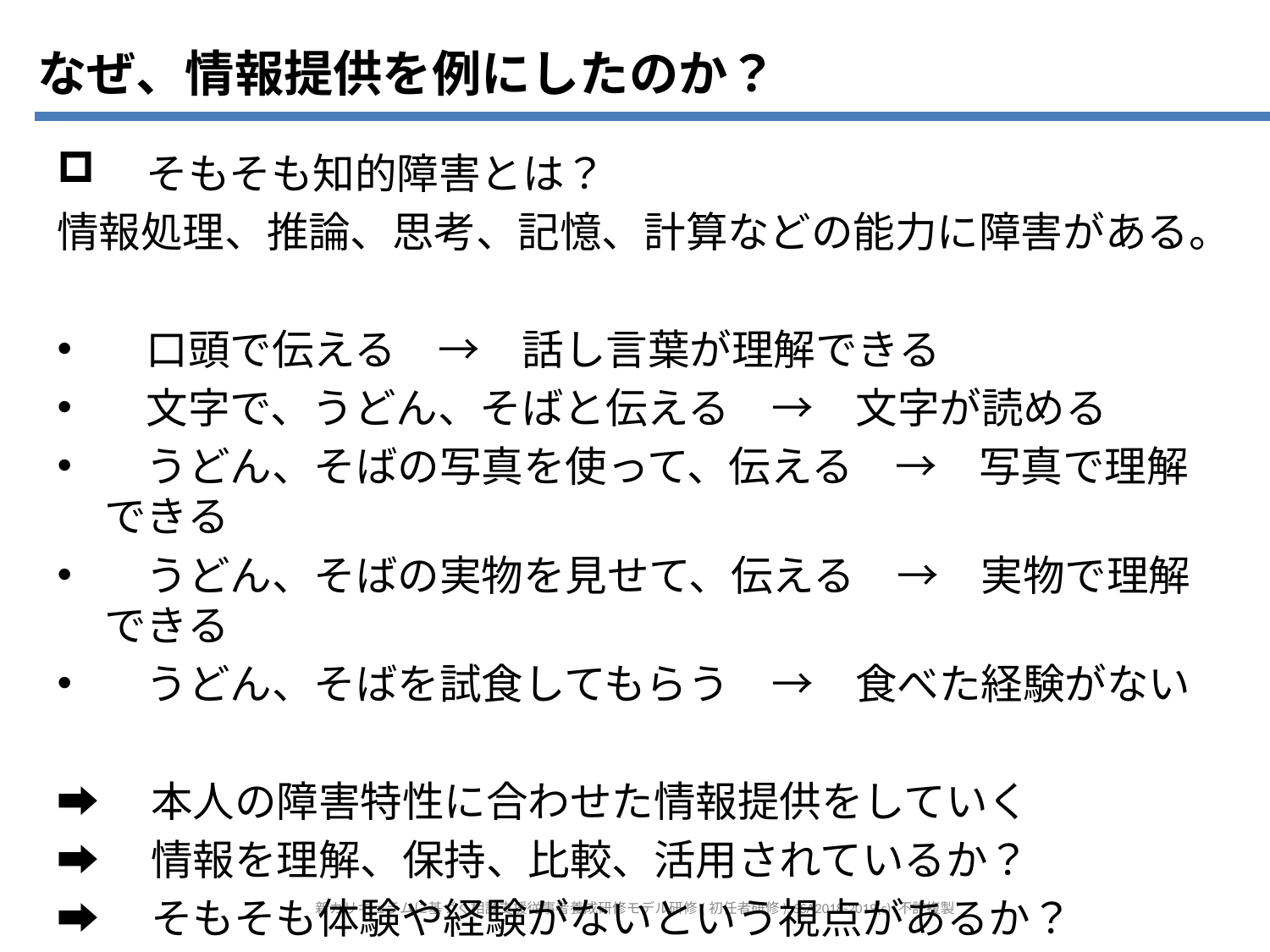

なぜ、情報提供を例にしたのか？
　そもそも知的障害とは？
情報処理、推論、思考、記憶、計算などの能力に障害がある。

　口頭で伝える　→　話し言葉が理解できる
　文字で、うどん、そばと伝える　→　文字が読める
　うどん、そばの写真を使って、伝える　→　写真で理解できる
　うどん、そばの実物を見せて、伝える　→　実物で理解できる
　うどん、そばを試食してもらう　→　食べた経験がない

➡　本人の障害特性に合わせた情報提供をしていく
➡　情報を理解、保持、比較、活用されているか？
➡　そもそも体験や経験がないという視点があるか？
新カリキュラムに基づく相談支援従事者養成研修モデル研修(初任者研修), SSA2018-2019(c) 不許複製